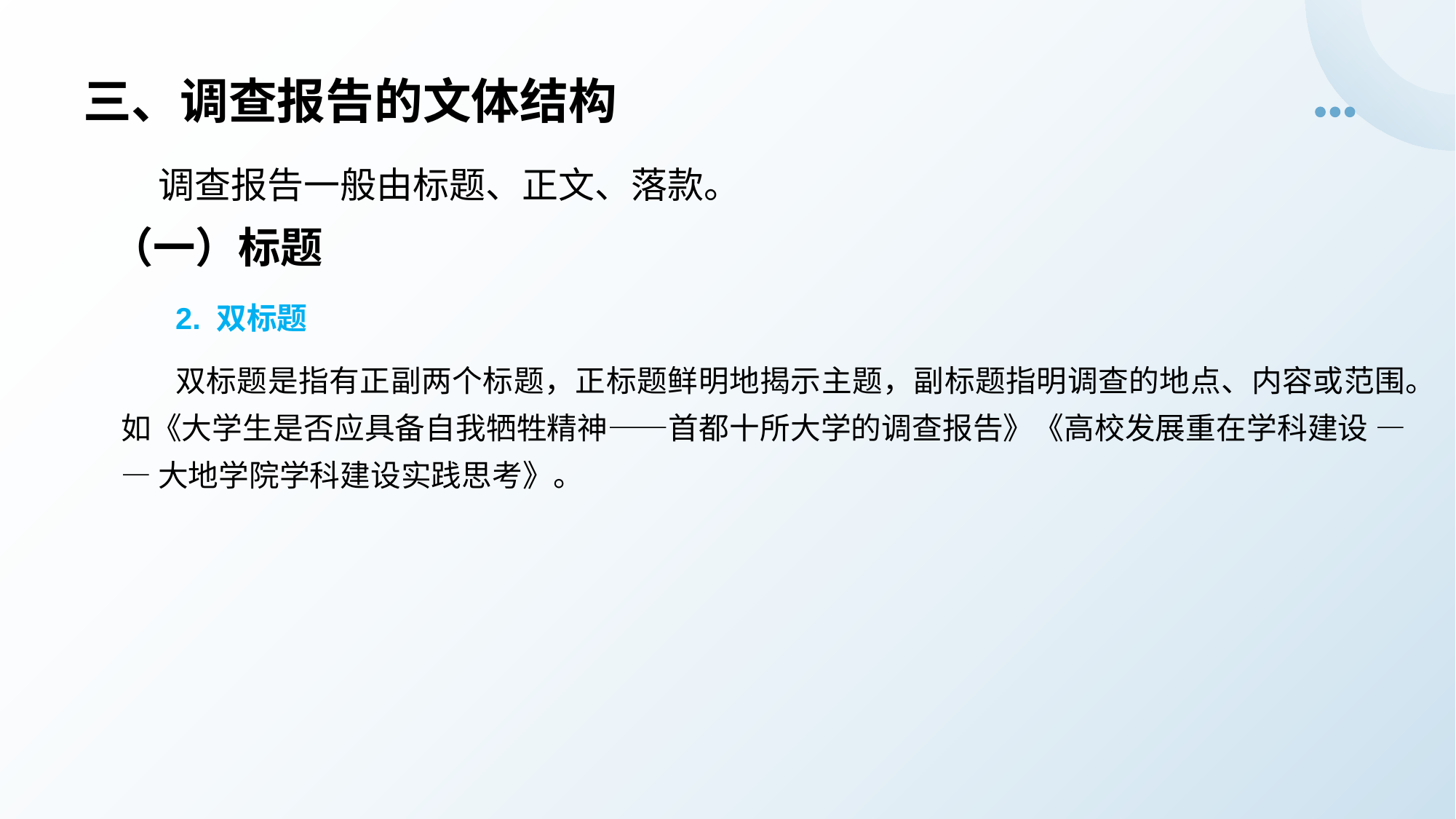

# 三、调查报告的文体结构
调查报告一般由标题、正文、落款。
（一）标题
2. 双标题
双标题是指有正副两个标题，正标题鲜明地揭示主题，副标题指明调查的地点、内容或范围。如《大学生是否应具备自我牺牲精神——首都十所大学的调查报告》《高校发展重在学科建设 — — 大地学院学科建设实践思考》。